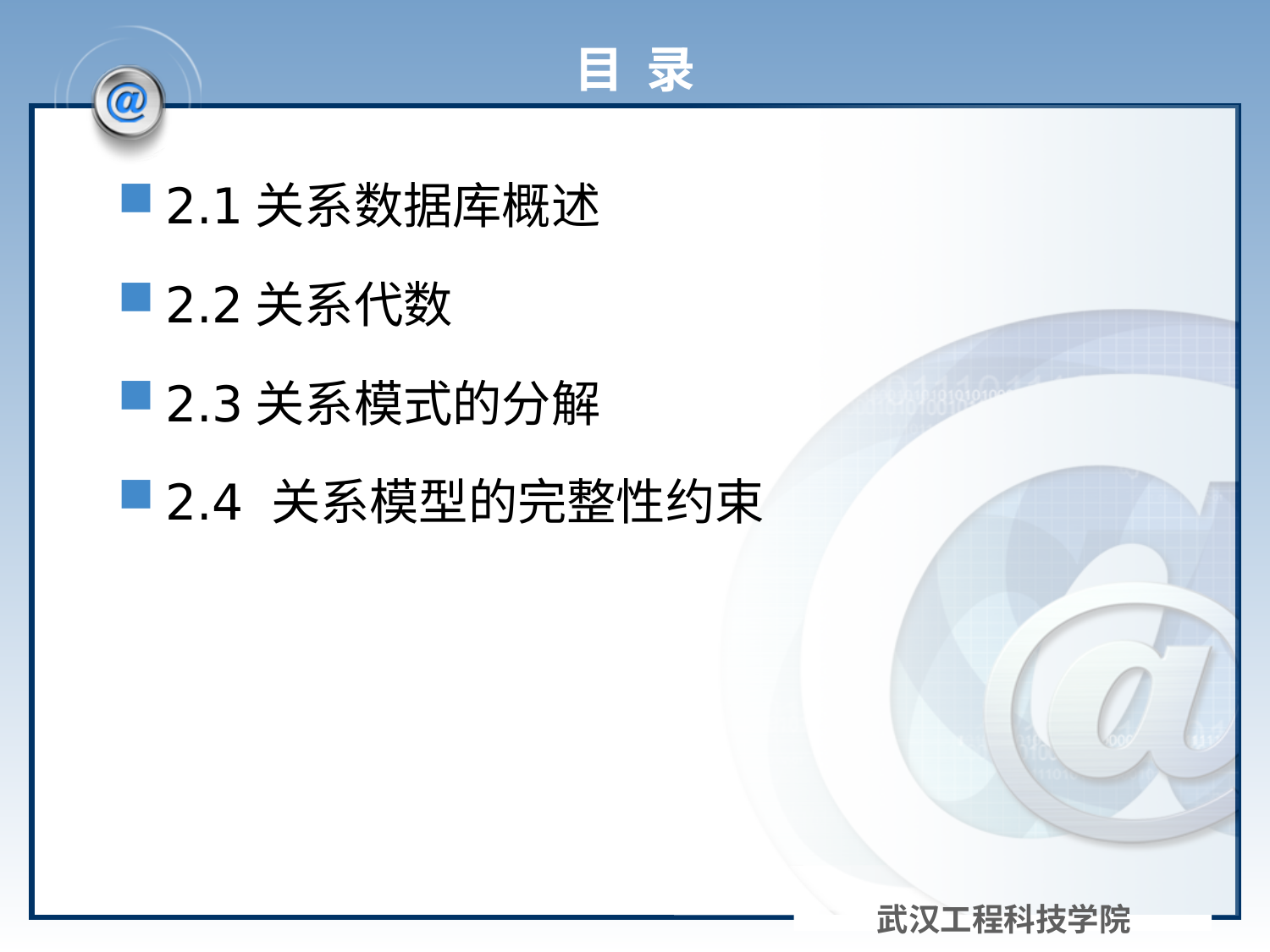

# 目  录
2.1关系数据库概述
2.2关系代数
2.3关系模式的分解
2.4 关系模型的完整性约束

武汉工程科技学院